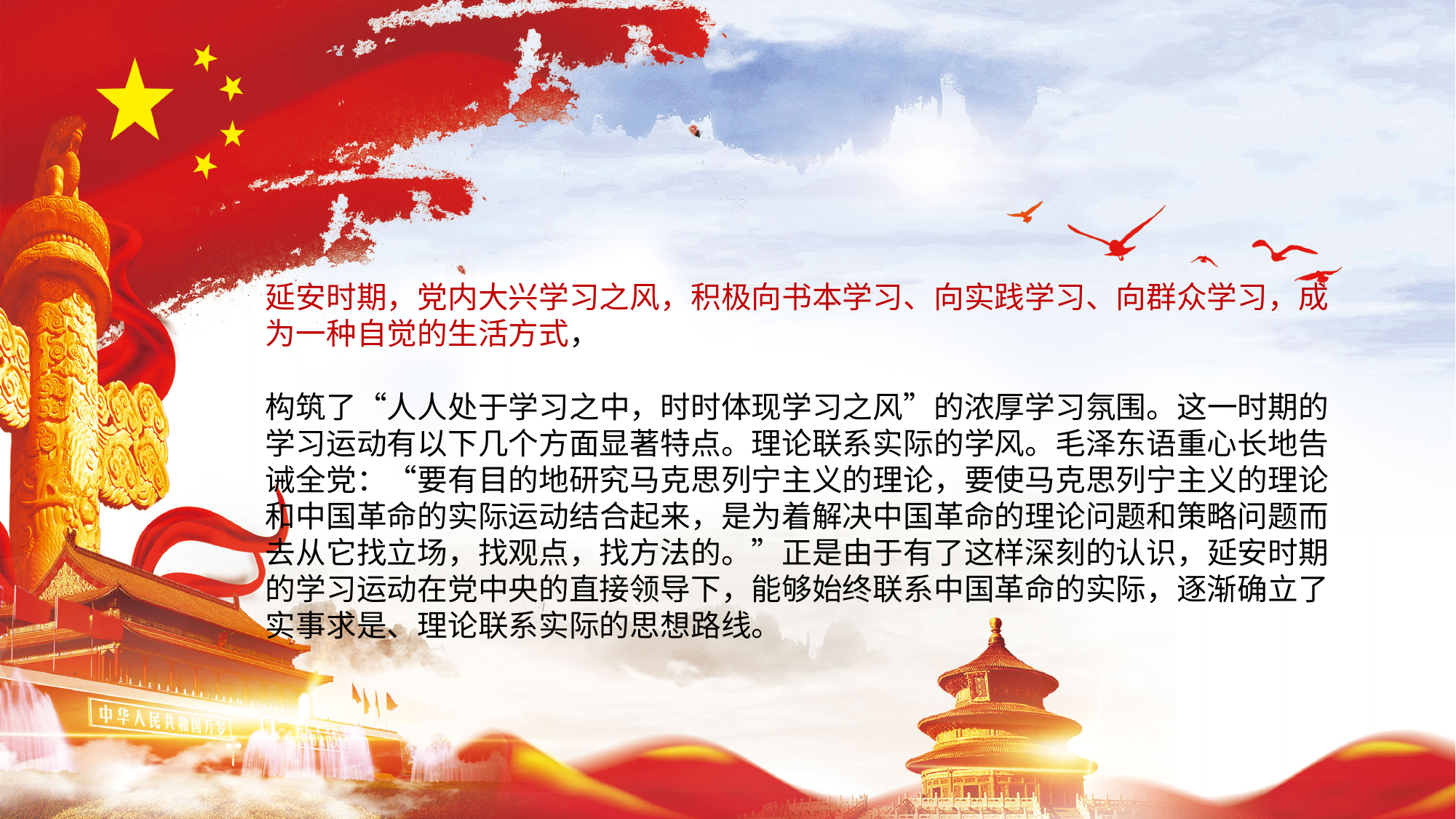

延安时期，党内大兴学习之风，积极向书本学习、向实践学习、向群众学习，成为一种自觉的生活方式，

构筑了“人人处于学习之中，时时体现学习之风”的浓厚学习氛围。这一时期的学习运动有以下几个方面显著特点。理论联系实际的学风。毛泽东语重心长地告诫全党：“要有目的地研究马克思列宁主义的理论，要使马克思列宁主义的理论和中国革命的实际运动结合起来，是为着解决中国革命的理论问题和策略问题而去从它找立场，找观点，找方法的。”正是由于有了这样深刻的认识，延安时期的学习运动在党中央的直接领导下，能够始终联系中国革命的实际，逐渐确立了实事求是、理论联系实际的思想路线。